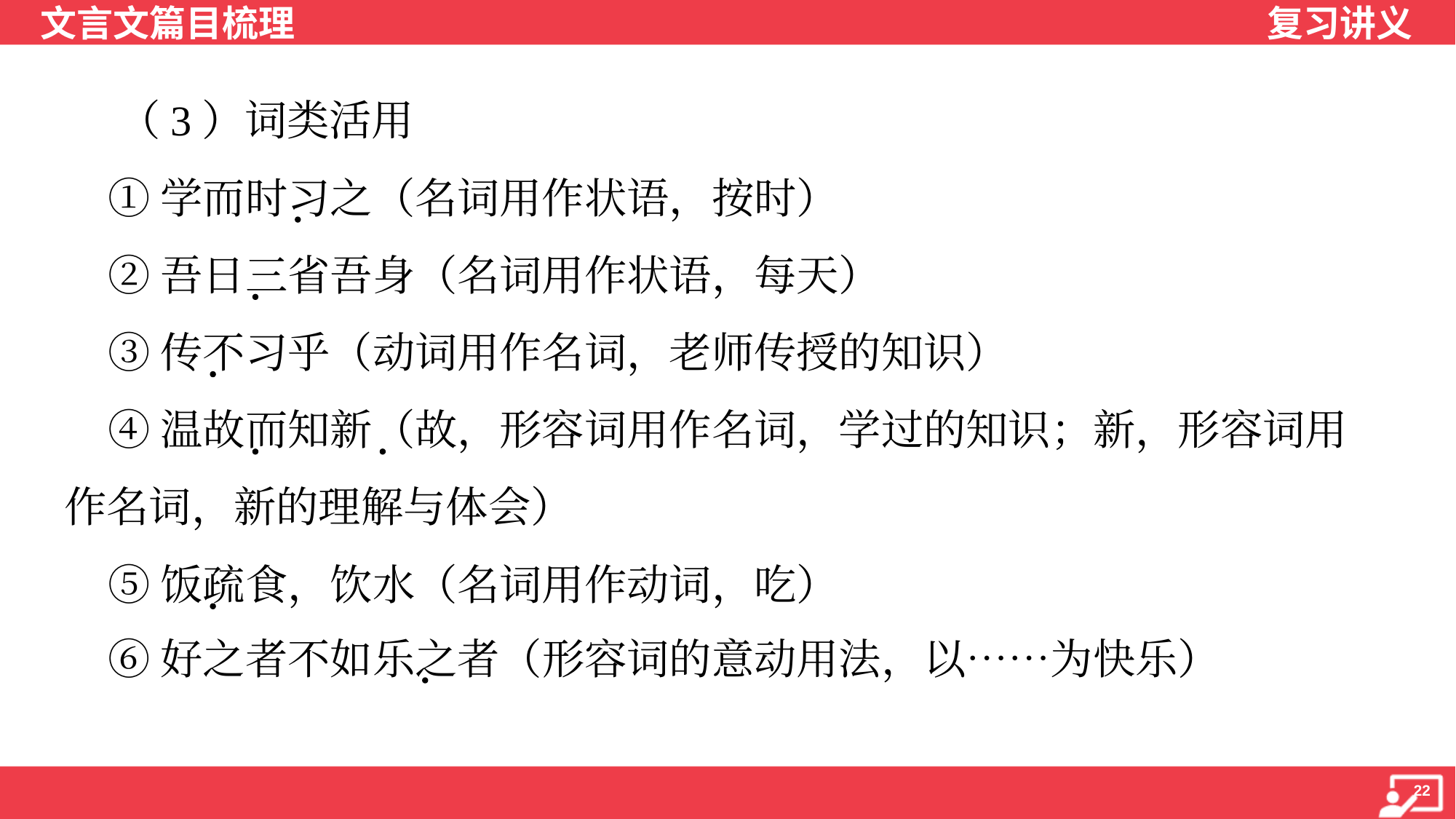

（3）词类活用
    ①学而时习之（名词用作状语，按时）
    ②吾日三省吾身（名词用作状语，每天）
    ③传不习乎（动词用作名词，老师传授的知识）
    ④温故而知新（故，形容词用作名词，学过的知识；新，形容词用
作名词，新的理解与体会）
    ⑤饭疏食，饮水（名词用作动词，吃）
    ⑥好之者不如乐之者（形容词的意动用法，以……为快乐）